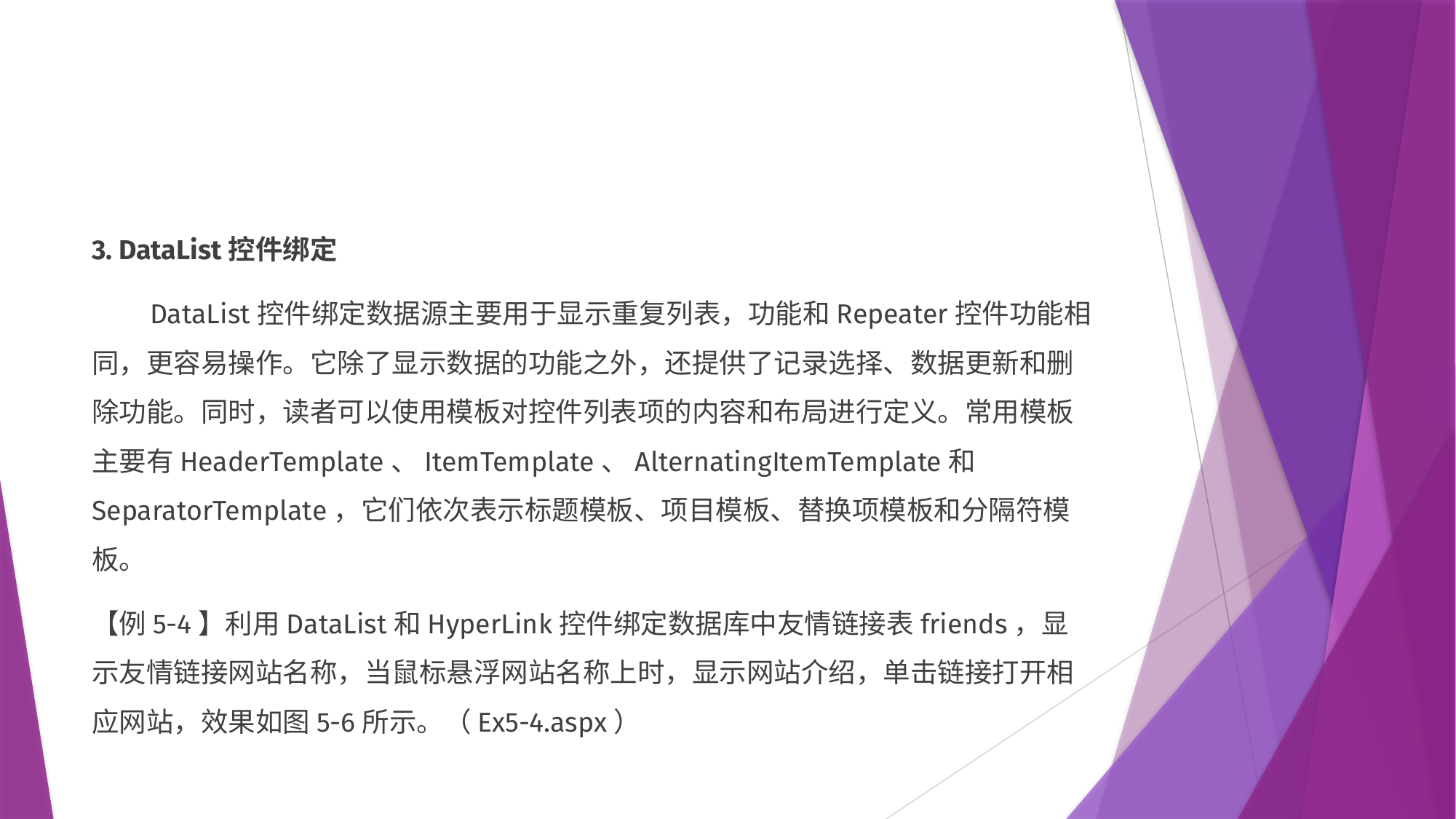

#
3. DataList控件绑定
        DataList控件绑定数据源主要用于显示重复列表，功能和Repeater控件功能相同，更容易操作。它除了显示数据的功能之外，还提供了记录选择、数据更新和删除功能。同时，读者可以使用模板对控件列表项的内容和布局进行定义。常用模板主要有HeaderTemplate、ItemTemplate、AlternatingItemTemplate和SeparatorTemplate，它们依次表示标题模板、项目模板、替换项模板和分隔符模板。
【例5-4】利用DataList和HyperLink控件绑定数据库中友情链接表friends，显示友情链接网站名称，当鼠标悬浮网站名称上时，显示网站介绍，单击链接打开相应网站，效果如图5-6所示。（Ex5-4.aspx）